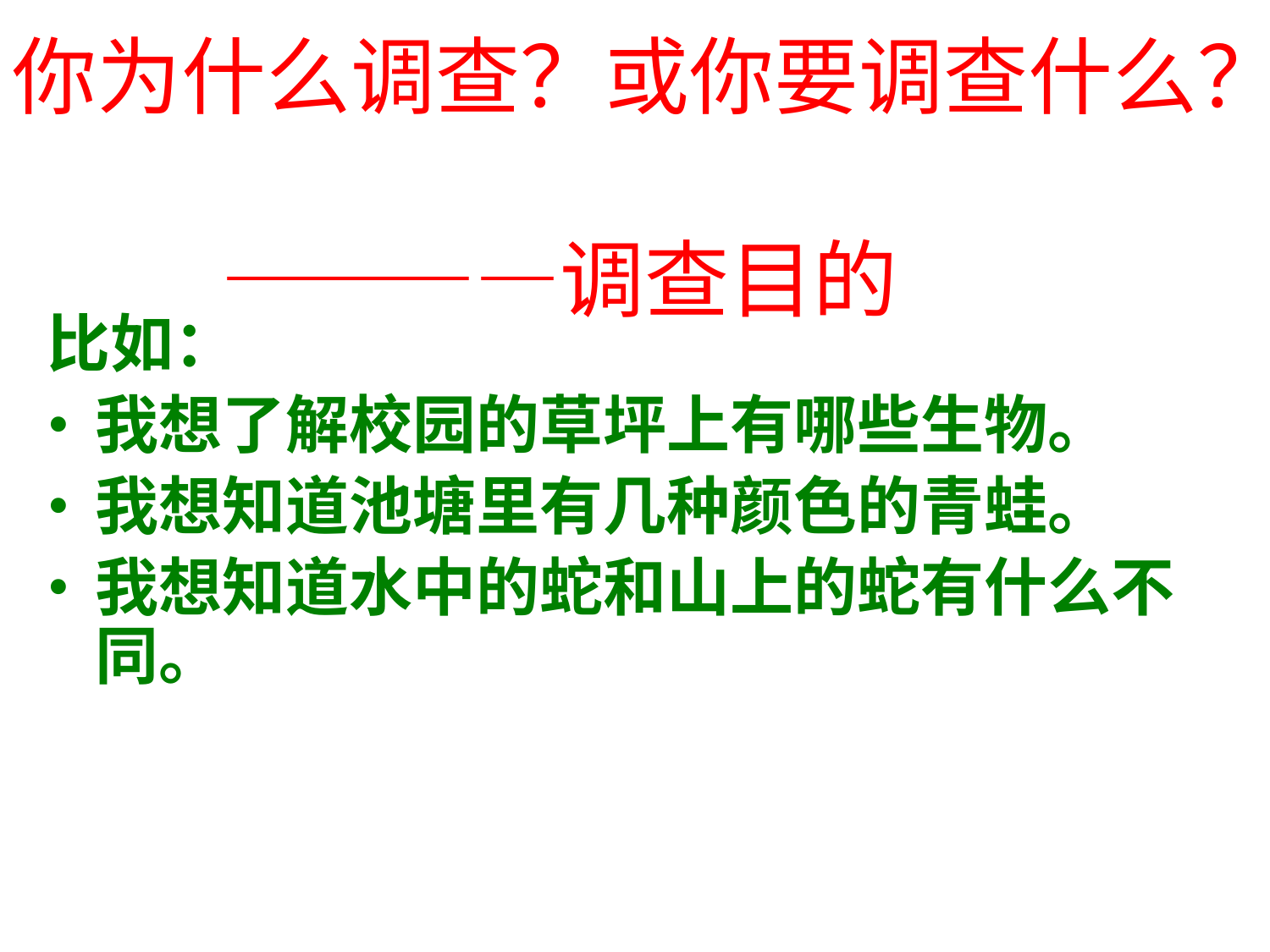

# 你为什么调查？或你要调查什么？ ————调查目的
比如：
我想了解校园的草坪上有哪些生物。
我想知道池塘里有几种颜色的青蛙。
我想知道水中的蛇和山上的蛇有什么不  同。